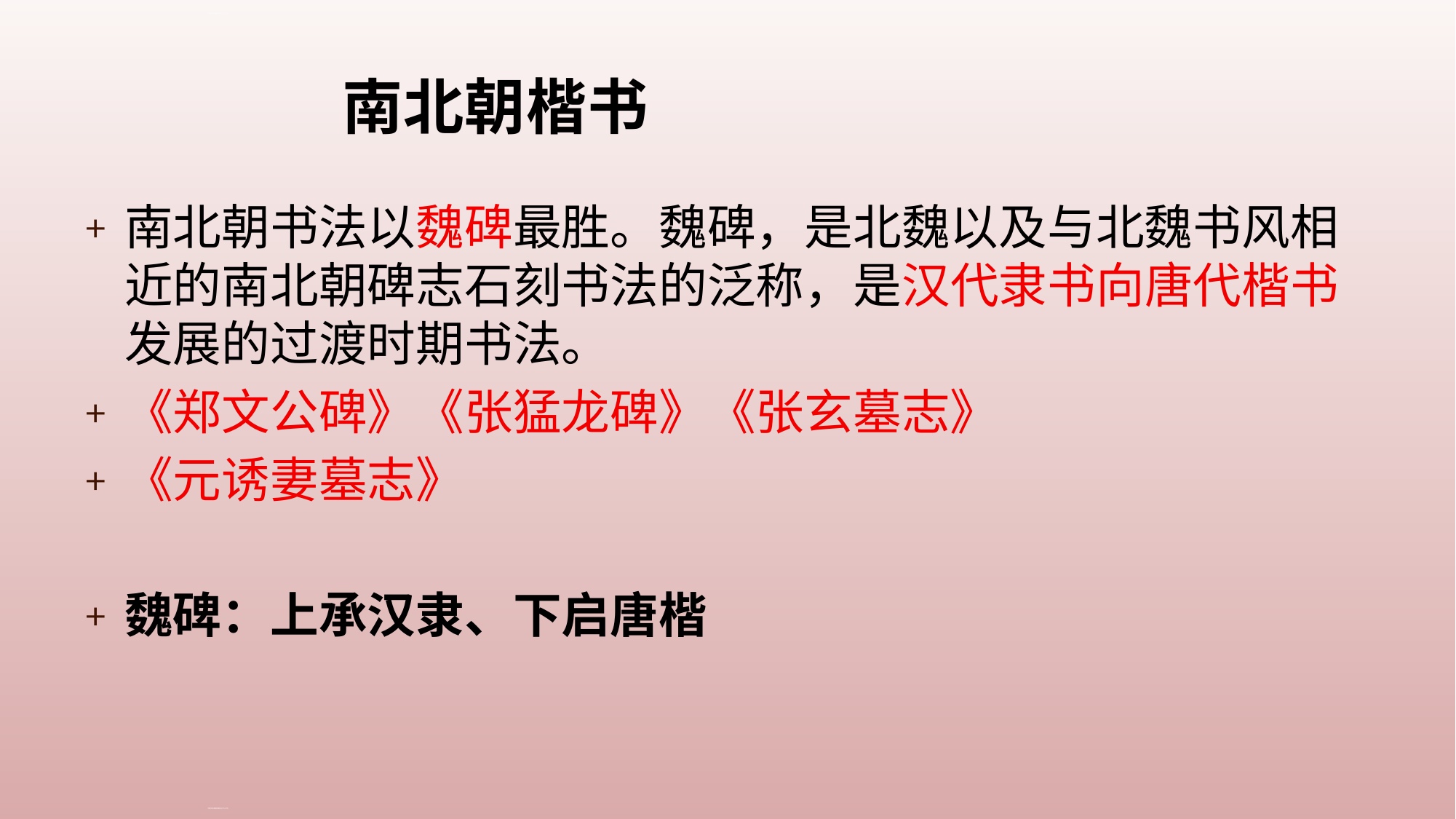

中国书法发展史概述(PPT43页)
# 南北朝楷书
南北朝书法以魏碑最胜。魏碑，是北魏以及与北魏书风相近的南北朝碑志石刻书法的泛称，是汉代隶书向唐代楷书发展的过渡时期书法。
《郑文公碑》《张猛龙碑》《张玄墓志》
《元诱妻墓志》

魏碑：上承汉隶、下启唐楷
中国书法发展史概述(PPT43页)